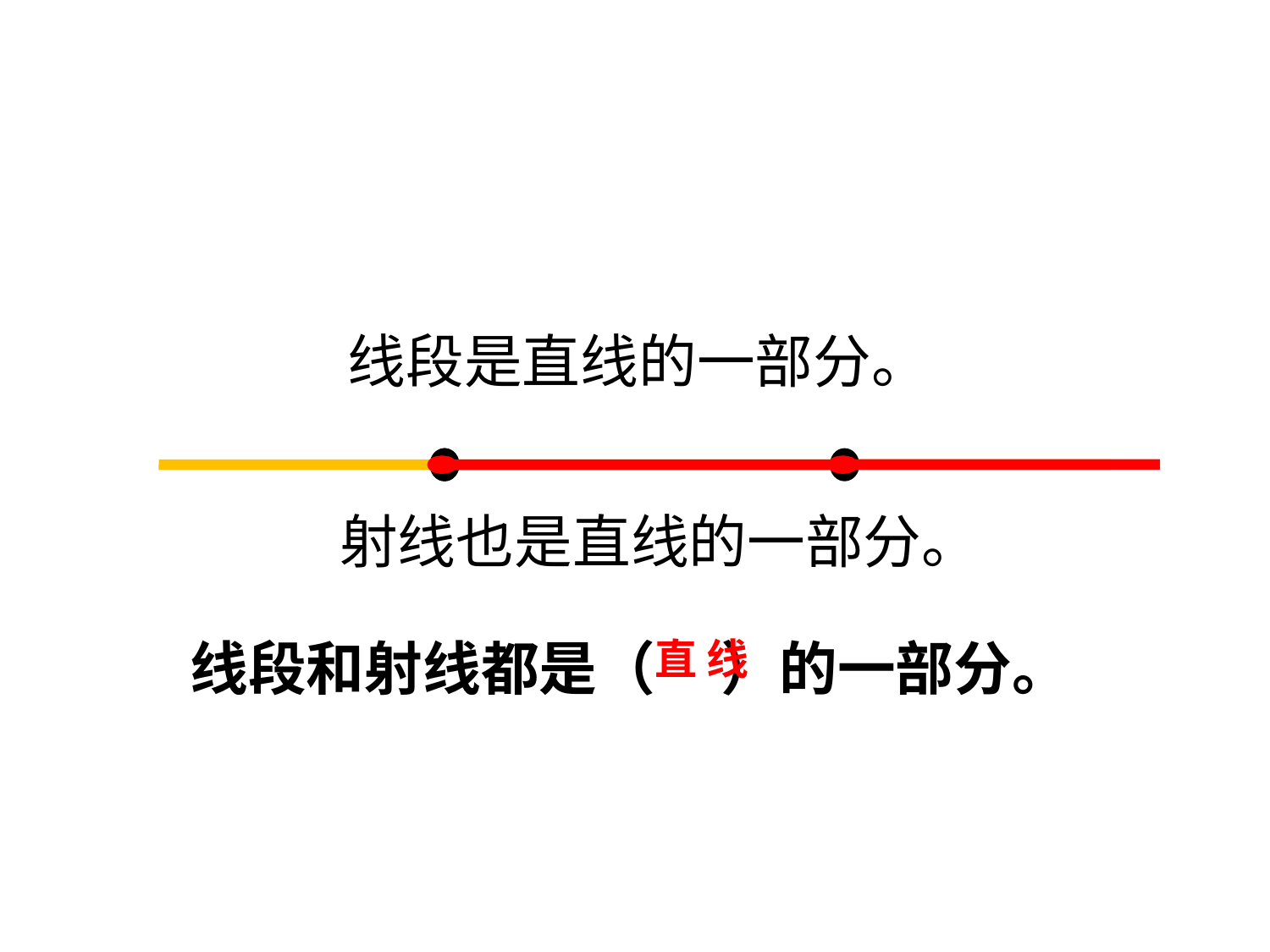

线段是直线的一部分。

射线也是直线的一部分。
线段和射线都是（     ）的一部分。
直 线